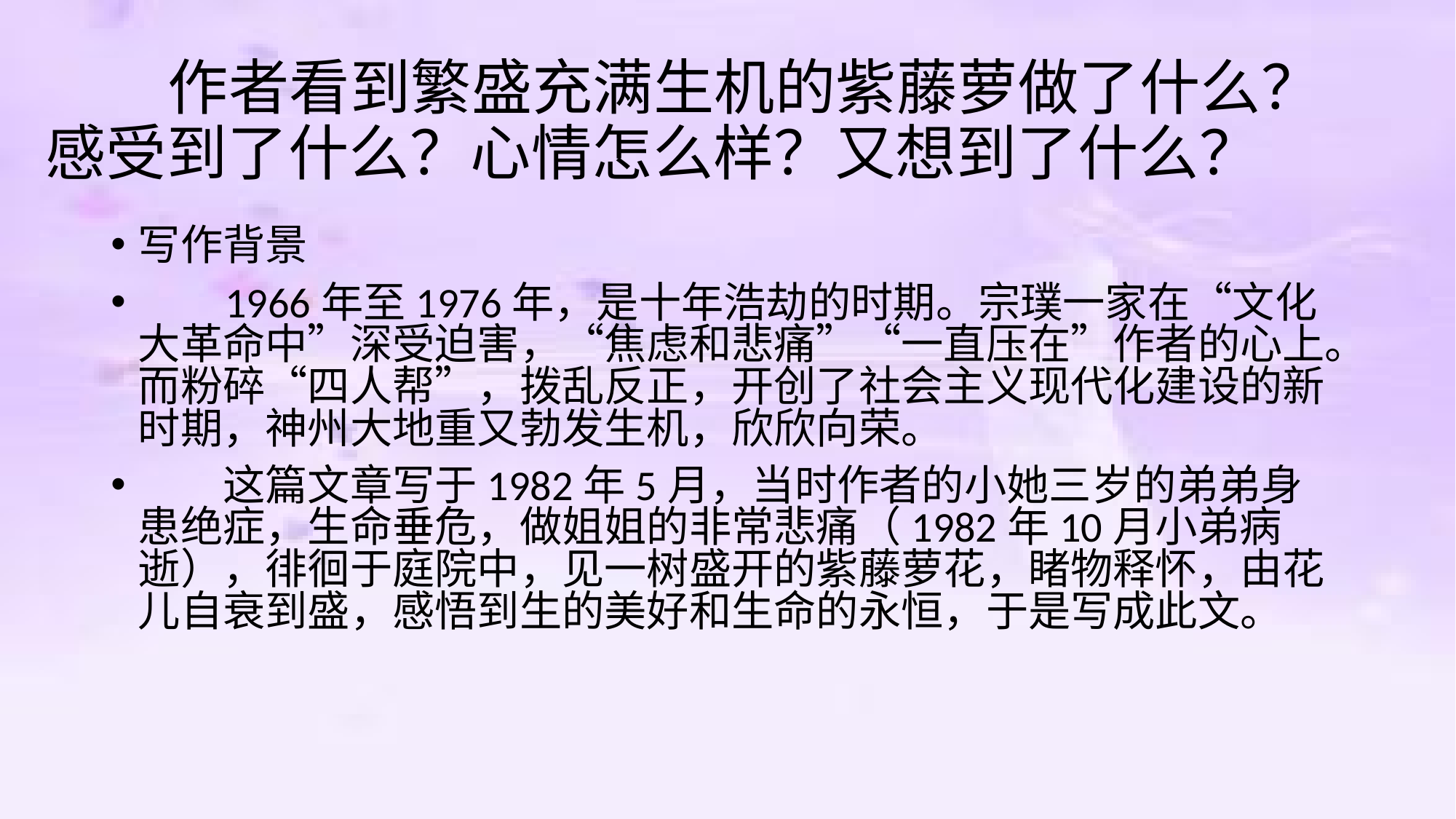

# 作者看到繁盛充满生机的紫藤萝做了什么？ 感受到了什么？心情怎么样？又想到了什么？
写作背景
         1966年至1976年，是十年浩劫的时期。宗璞一家在“文化大革命中”深受迫害，“焦虑和悲痛”“一直压在”作者的心上。而粉碎“四人帮”，拨乱反正，开创了社会主义现代化建设的新时期，神州大地重又勃发生机，欣欣向荣。
　　这篇文章写于1982年5月，当时作者的小她三岁的弟弟身患绝症，生命垂危，做姐姐的非常悲痛（1982年10月小弟病逝），徘徊于庭院中，见一树盛开的紫藤萝花，睹物释怀，由花儿自衰到盛，感悟到生的美好和生命的永恒，于是写成此文。